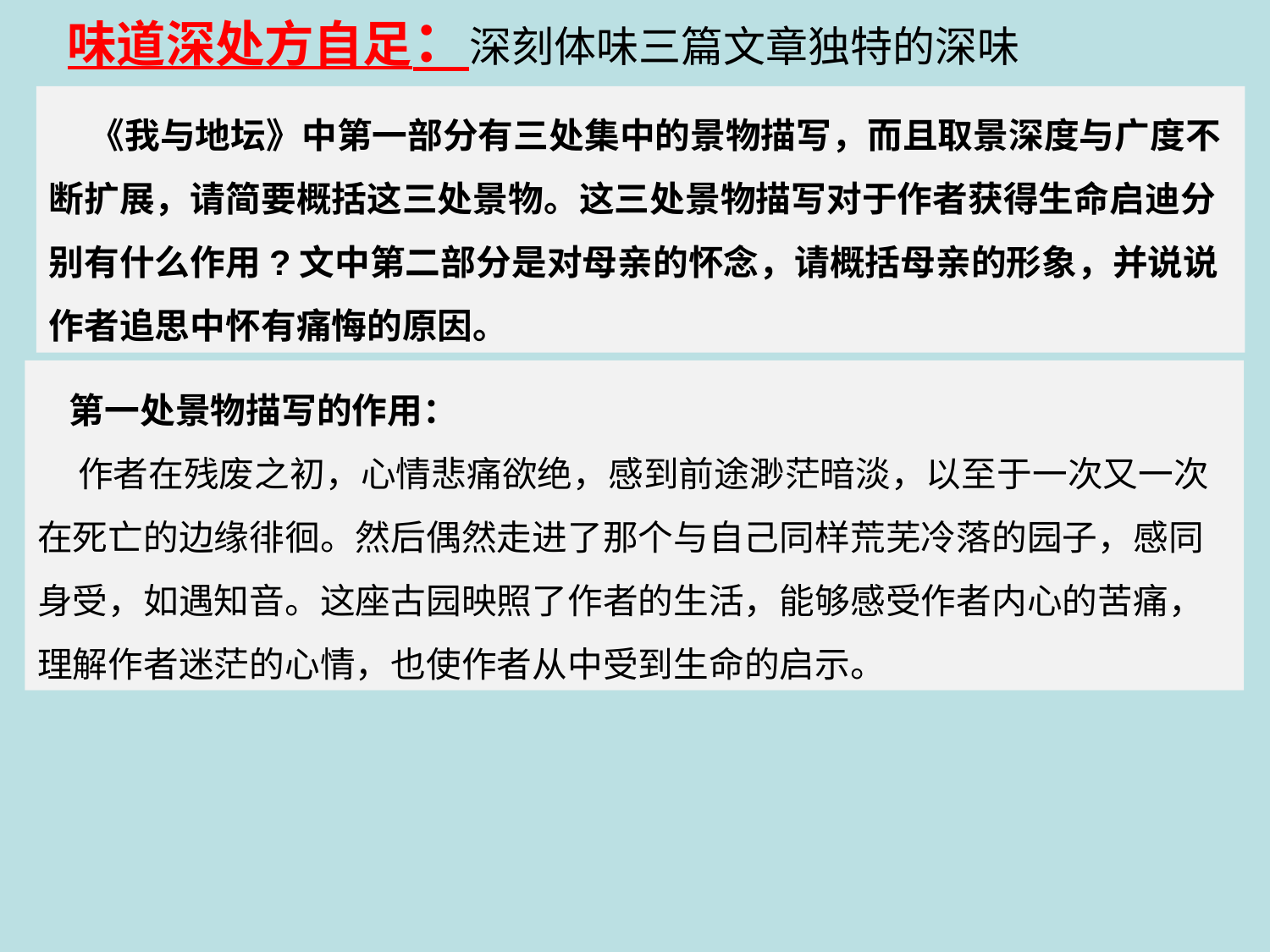

味道深处方自足：深刻体味三篇文章独特的深味
    《我与地坛》中第一部分有三处集中的景物描写，而且取景深度与广度不断扩展，请简要概括这三处景物。这三处景物描写对于作者获得生命启迪分别有什么作用?文中第二部分是对母亲的怀念，请概括母亲的形象，并说说作者追思中怀有痛悔的原因。
   第一处景物描写的作用：
    作者在残废之初，心情悲痛欲绝，感到前途渺茫暗淡，以至于一次又一次在死亡的边缘徘徊。然后偶然走进了那个与自己同样荒芜冷落的园子，感同身受，如遇知音。这座古园映照了作者的生活，能够感受作者内心的苦痛，理解作者迷茫的心情，也使作者从中受到生命的启示。